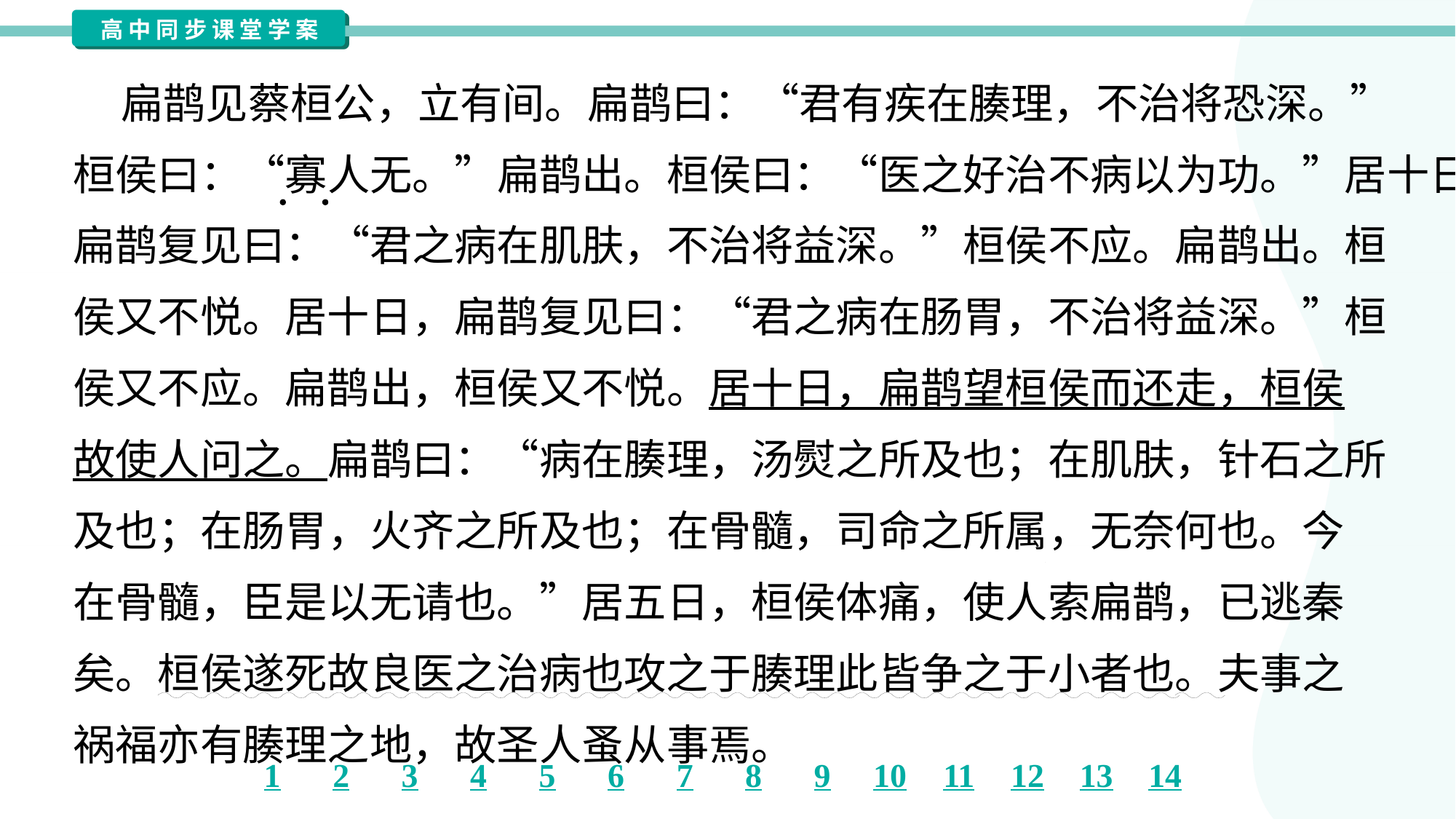

扁鹊见蔡桓公，立有间。扁鹊曰：“君有疾在腠理，不治将恐深。”
桓侯曰：“寡人无。”扁鹊出。桓侯曰：“医之好治不病以为功。”居十日，
扁鹊复见曰：“君之病在肌肤，不治将益深。”桓侯不应。扁鹊出。桓
侯又不悦。居十日，扁鹊复见曰：“君之病在肠胃，不治将益深。”桓
侯又不应。扁鹊出，桓侯又不悦。居十日，扁鹊望桓侯而还走，桓侯
故使人问之。扁鹊曰：“病在腠理，汤熨之所及也；在肌肤，针石之所
及也；在肠胃，火齐之所及也；在骨髓，司命之所属，无奈何也。今
在骨髓，臣是以无请也。”居五日，桓侯体痛，使人索扁鹊，已逃秦
矣。桓侯遂死故良医之治病也攻之于腠理此皆争之于小者也。夫事之
祸福亦有腠理之地，故圣人蚤从事焉。